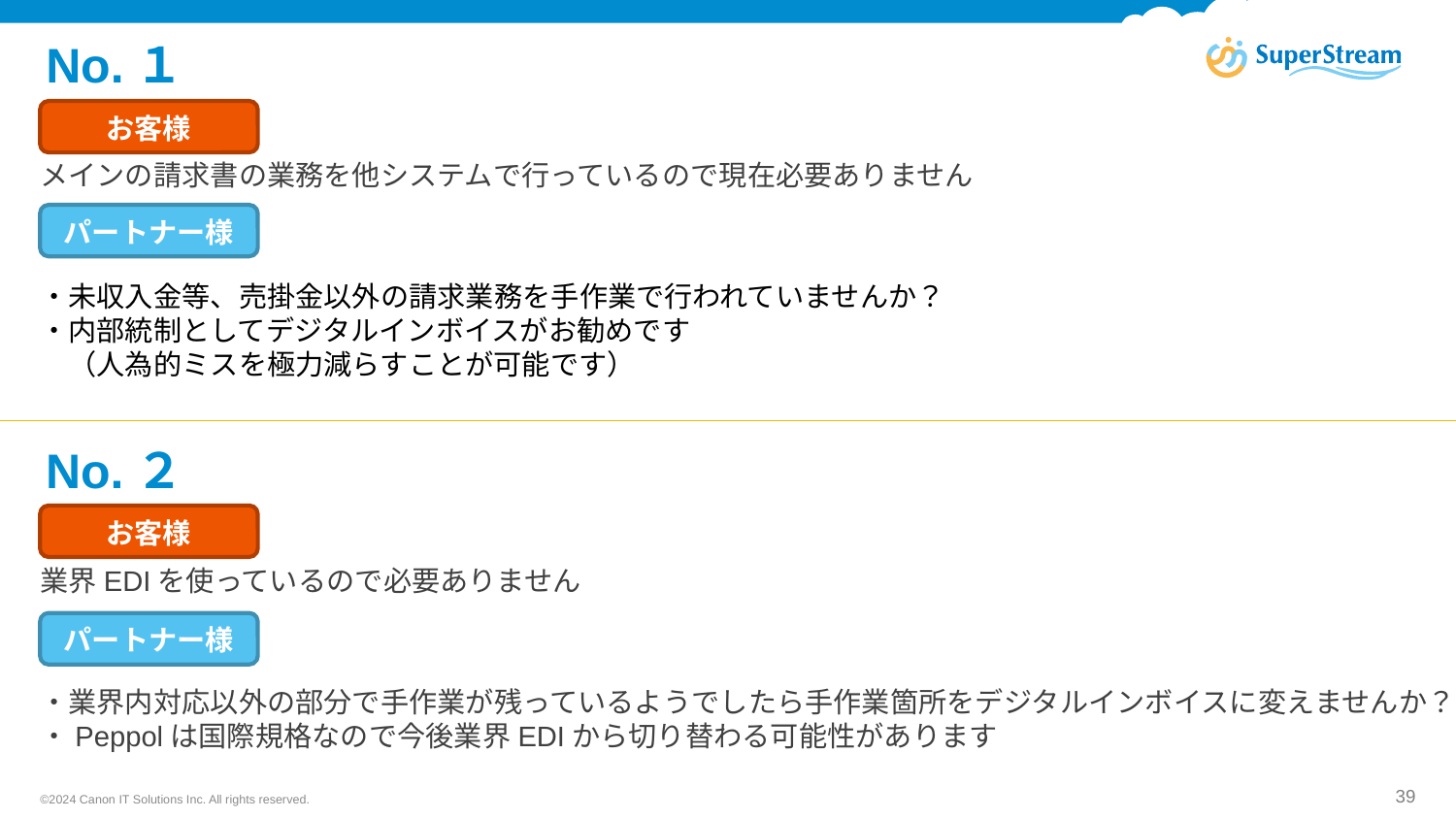

# No.１
お客様
メインの請求書の業務を他システムで行っているので現在必要ありません
パートナー様
・未収入金等、売掛金以外の請求業務を手作業で行われていませんか？
・内部統制としてデジタルインボイスがお勧めです
　（人為的ミスを極力減らすことが可能です）
No.２
お客様
業界EDIを使っているので必要ありません
パートナー様
・業界内対応以外の部分で手作業が残っているようでしたら手作業箇所をデジタルインボイスに変えませんか？
・Peppolは国際規格なので今後業界EDIから切り替わる可能性があります
©2024 Canon IT Solutions Inc. All rights reserved.
39